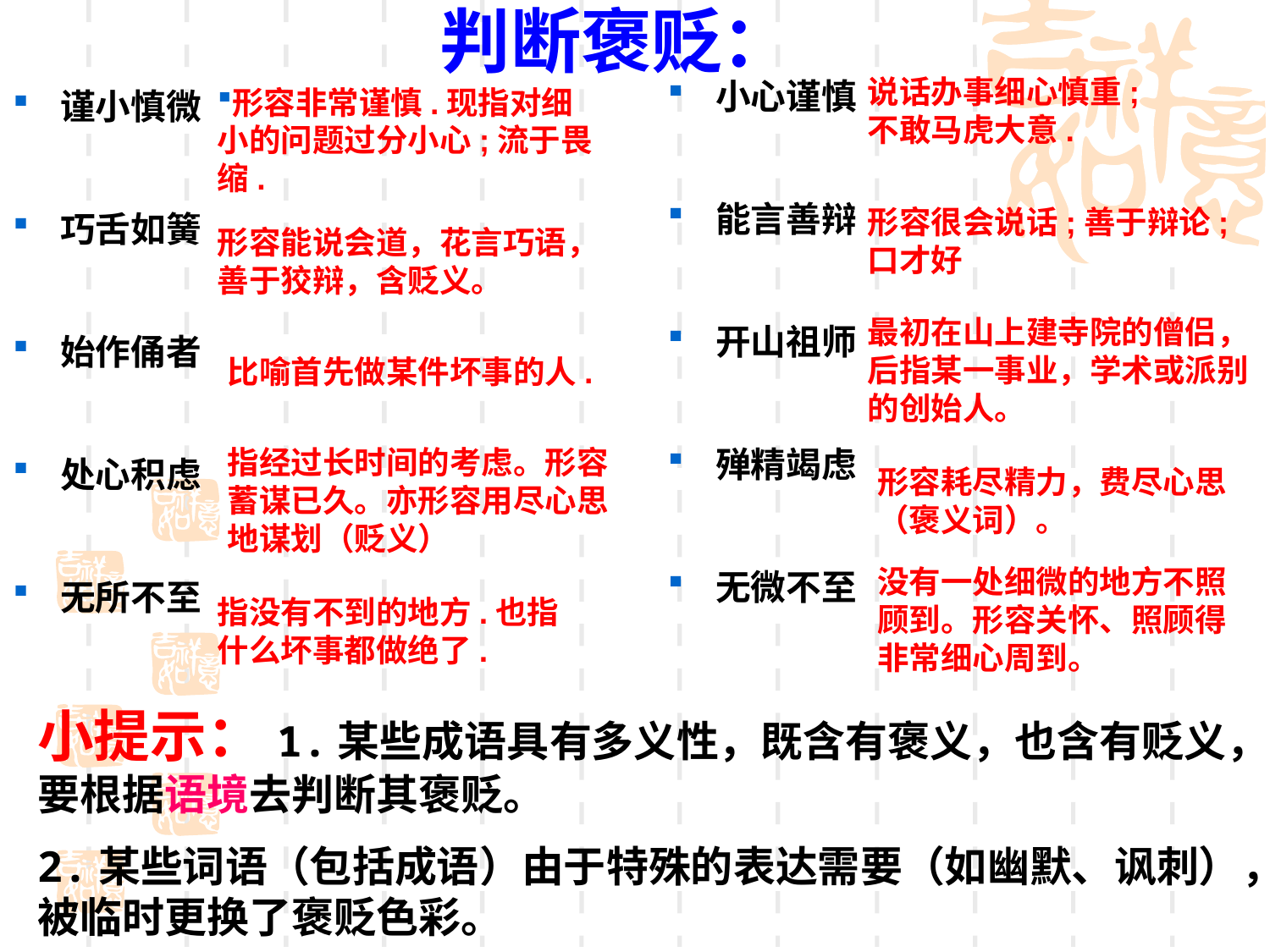

# 判断褒贬：
说话办事细心慎重;不敢马虎大意.
形容非常谨慎.现指对细小的问题过分小心;流于畏缩.

小心谨慎

能言善辩

开山祖师

殚精竭虑

无微不至

谨小慎微

巧舌如簧

始作俑者

处心积虑

无所不至

形容很会说话;善于辩论;口才好
形容能说会道，花言巧语，善于狡辩，含贬义。
最初在山上建寺院的僧侣，后指某一事业，学术或派别的创始人。
比喻首先做某件坏事的人.
指经过长时间的考虑。形容蓄谋已久。亦形容用尽心思地谋划（贬义）
形容耗尽精力，费尽心思（褒义词）。
没有一处细微的地方不照顾到。形容关怀、照顾得非常细心周到。
指没有不到的地方.也指什么坏事都做绝了.
小提示：1.某些成语具有多义性，既含有褒义，也含有贬义，要根据语境去判断其褒贬。
2.某些词语（包括成语）由于特殊的表达需要（如幽默、讽刺），被临时更换了褒贬色彩。